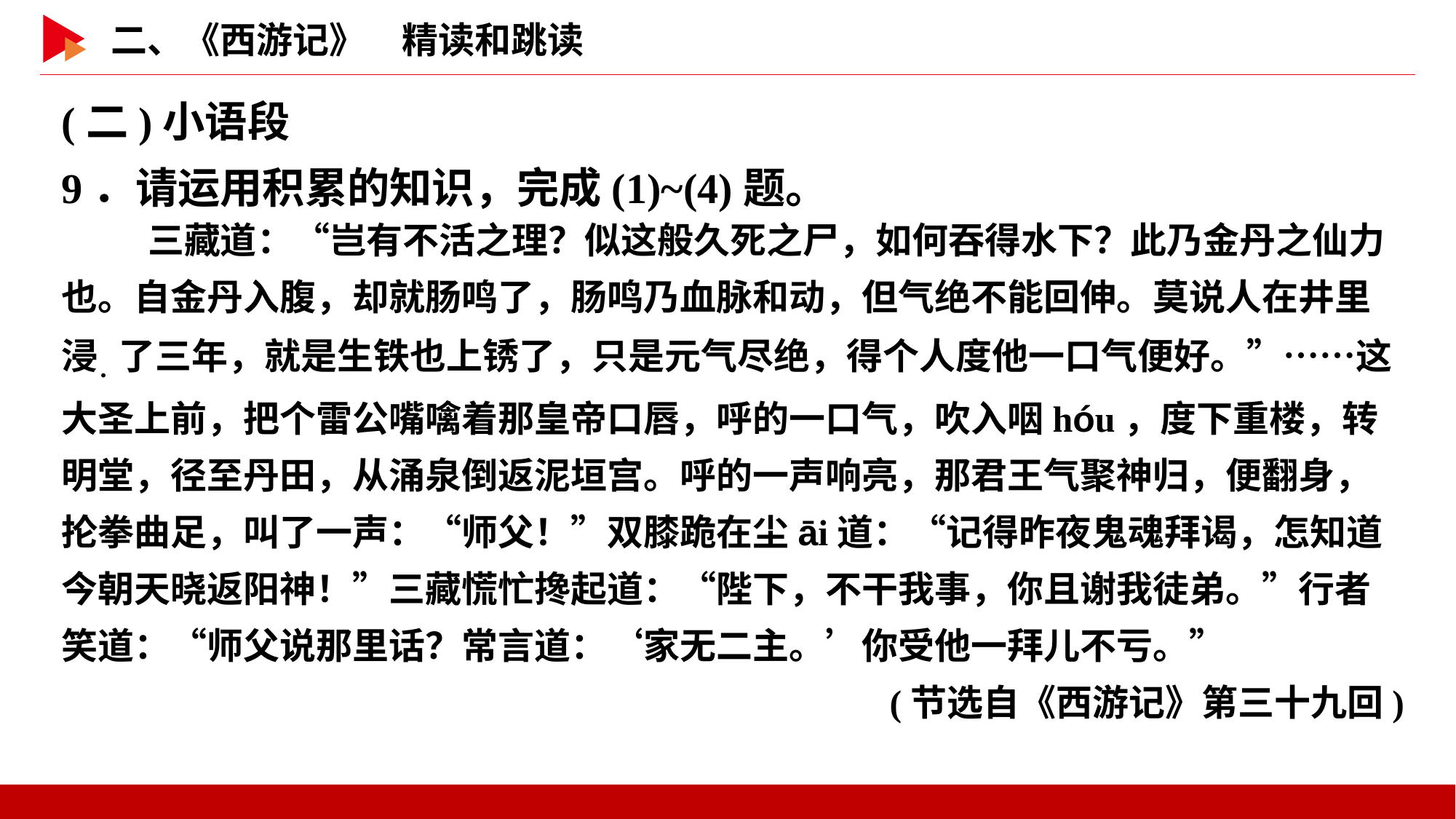

(二)小语段
9．请运用积累的知识，完成(1)~(4)题。
三藏道：“岂有不活之理？似这般久死之尸，如何吞得水下？此乃金丹之仙力也。自金丹入腹，却就肠鸣了，肠鸣乃血脉和动，但气绝不能回伸。莫说人在井里浸．了三年，就是生铁也上锈了，只是元气尽绝，得个人度他一口气便好。”……这大圣上前，把个雷公嘴噙着那皇帝口唇，呼的一口气，吹入咽hóu，度下重楼，转明堂，径至丹田，从涌泉倒返泥垣宫。呼的一声响亮，那君王气聚神归，便翻身，抡拳曲足，叫了一声：“师父！”双膝跪在尘āi道：“记得昨夜鬼魂拜谒，怎知道今朝天晓返阳神！”三藏慌忙搀起道：“陛下，不干我事，你且谢我徒弟。”行者笑道：“师父说那里话？常言道：‘家无二主。’你受他一拜儿不亏。”
(节选自《西游记》第三十九回)